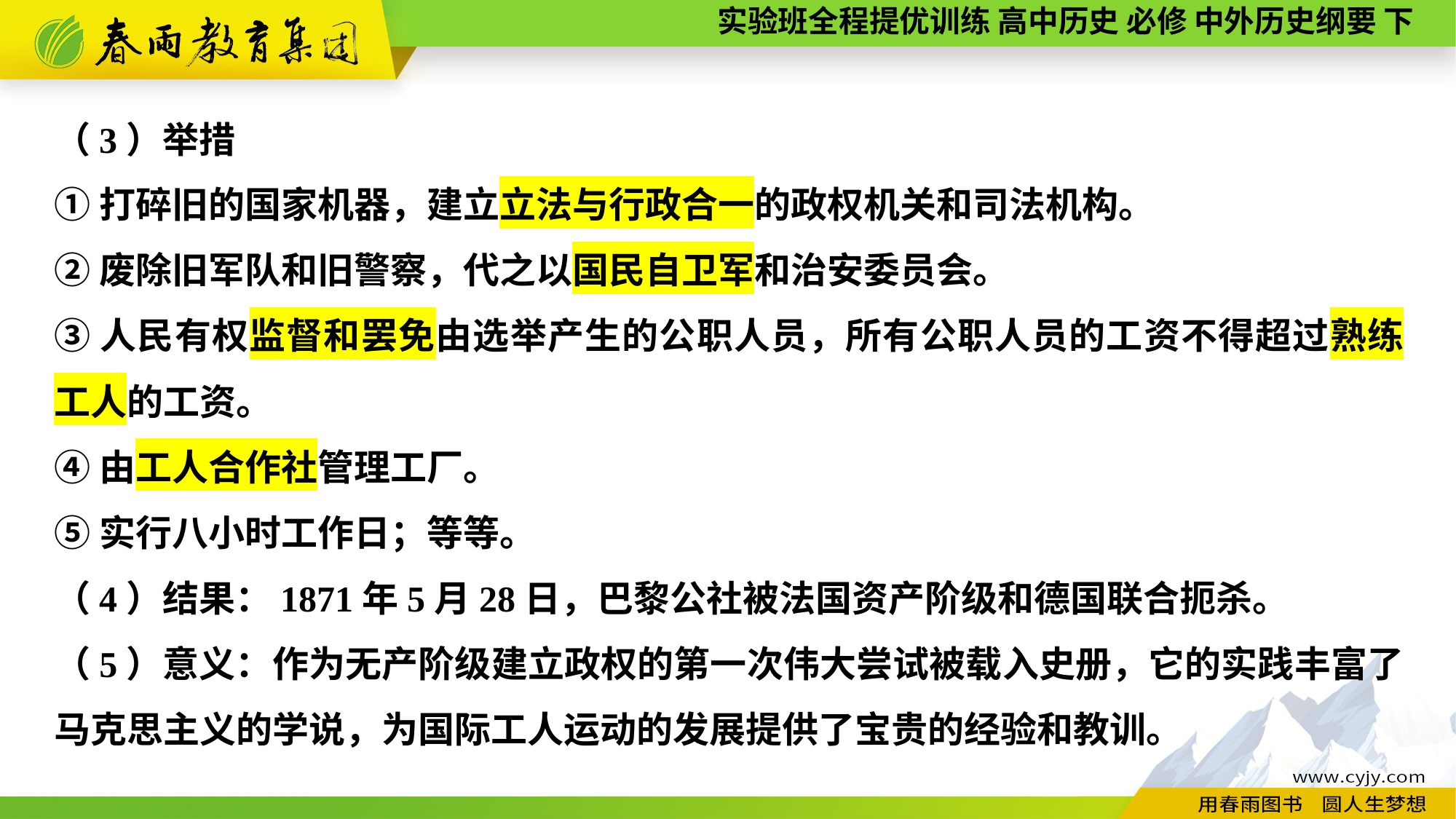

（3）举措
①打碎旧的国家机器，建立立法与行政合一的政权机关和司法机构。
②废除旧军队和旧警察，代之以国民自卫军和治安委员会。
③人民有权监督和罢免由选举产生的公职人员，所有公职人员的工资不得超过熟练工人的工资。
④由工人合作社管理工厂。
⑤实行八小时工作日；等等。
（4）结果：1871年5月28日，巴黎公社被法国资产阶级和德国联合扼杀。
（5）意义：作为无产阶级建立政权的第一次伟大尝试被载入史册，它的实践丰富了马克思主义的学说，为国际工人运动的发展提供了宝贵的经验和教训。